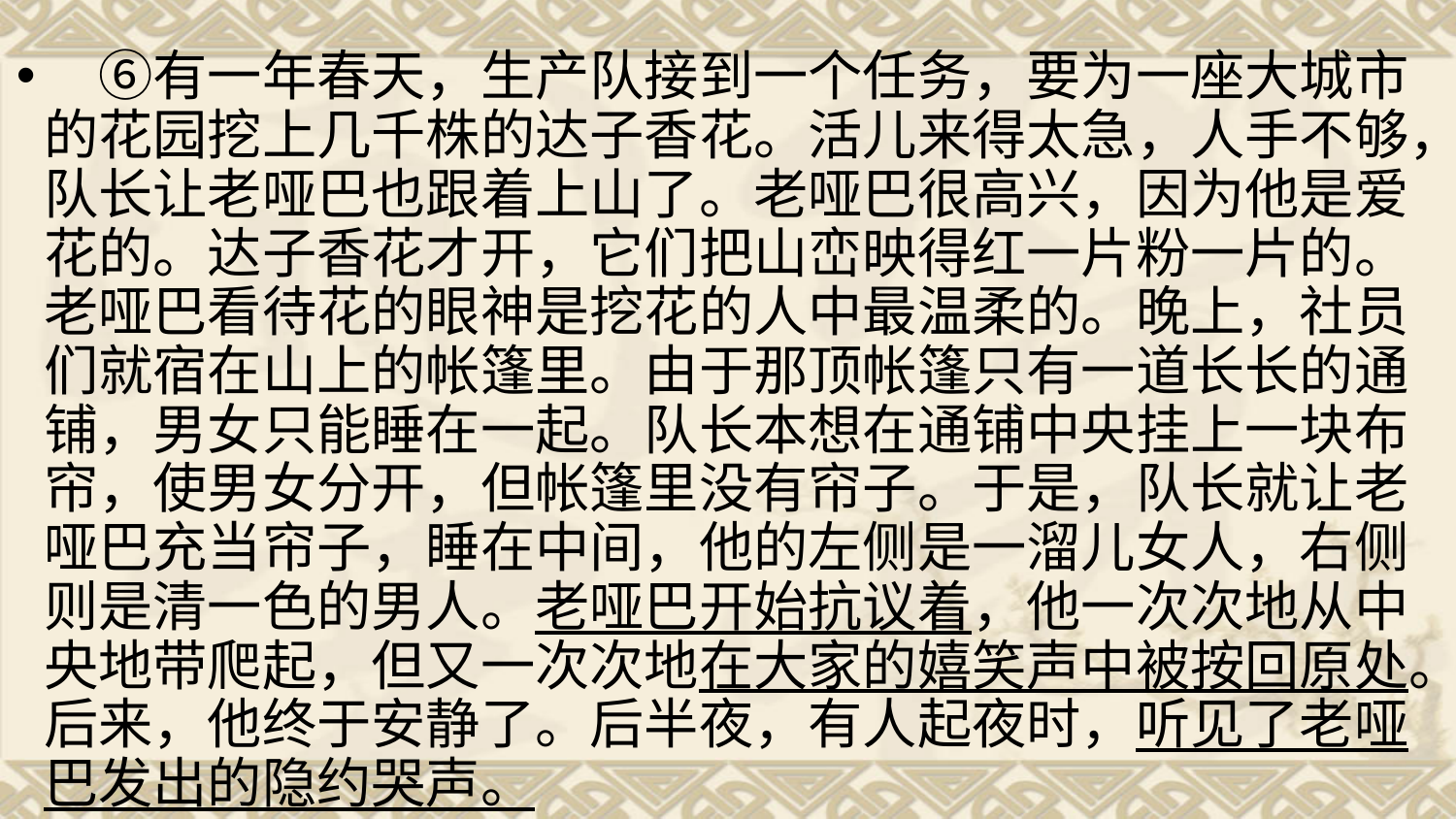

⑥有一年春天，生产队接到一个任务，要为一座大城市的花园挖上几千株的达子香花。活儿来得太急，人手不够，队长让老哑巴也跟着上山了。老哑巴很高兴，因为他是爱花的。达子香花才开，它们把山峦映得红一片粉一片的。老哑巴看待花的眼神是挖花的人中最温柔的。晚上，社员们就宿在山上的帐篷里。由于那顶帐篷只有一道长长的通铺，男女只能睡在一起。队长本想在通铺中央挂上一块布帘，使男女分开，但帐篷里没有帘子。于是，队长就让老哑巴充当帘子，睡在中间，他的左侧是一溜儿女人，右侧则是清一色的男人。老哑巴开始抗议着，他一次次地从中央地带爬起，但又一次次地在大家的嬉笑声中被按回原处。后来，他终于安静了。后半夜，有人起夜时，听见了老哑巴发出的隐约哭声。